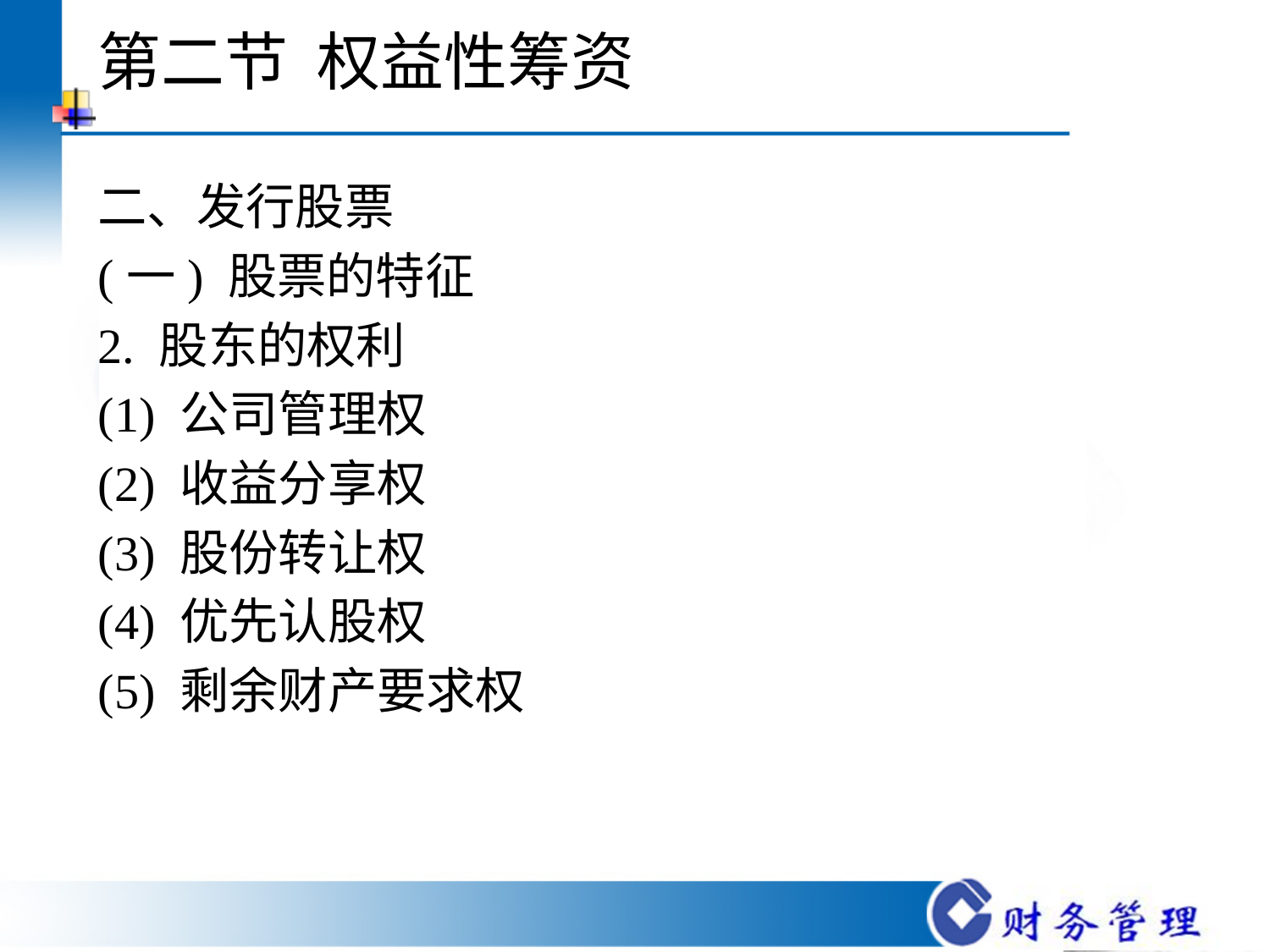

# 第二节  权益性筹资
二、发行股票
(一) 股票的特征
2. 股东的权利
(1) 公司管理权
(2) 收益分享权
(3) 股份转让权
(4) 优先认股权
(5) 剩余财产要求权

17